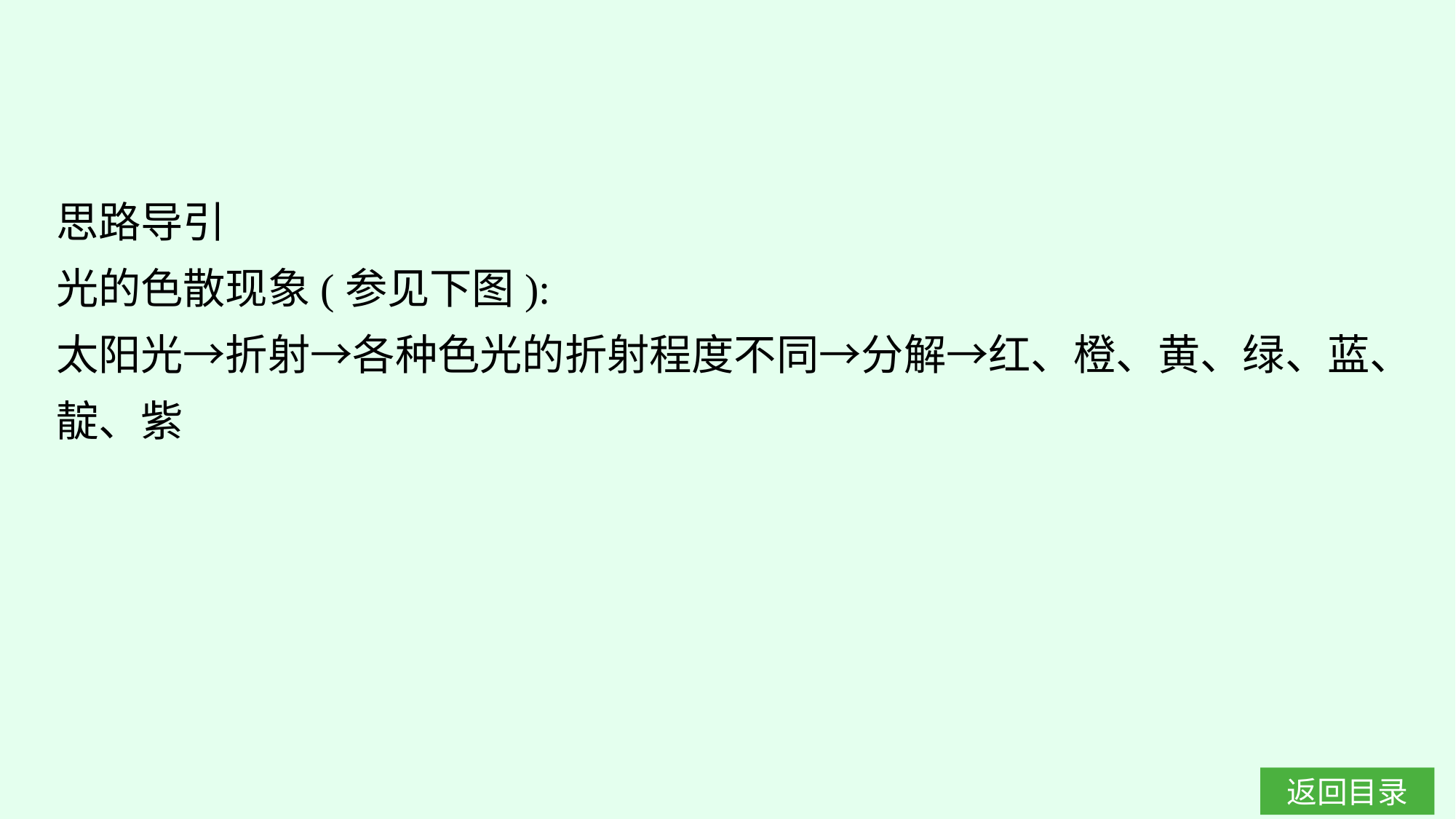

思路导引
光的色散现象(参见下图):
太阳光→折射→各种色光的折射程度不同→分解→红、橙、黄、绿、蓝、靛、紫